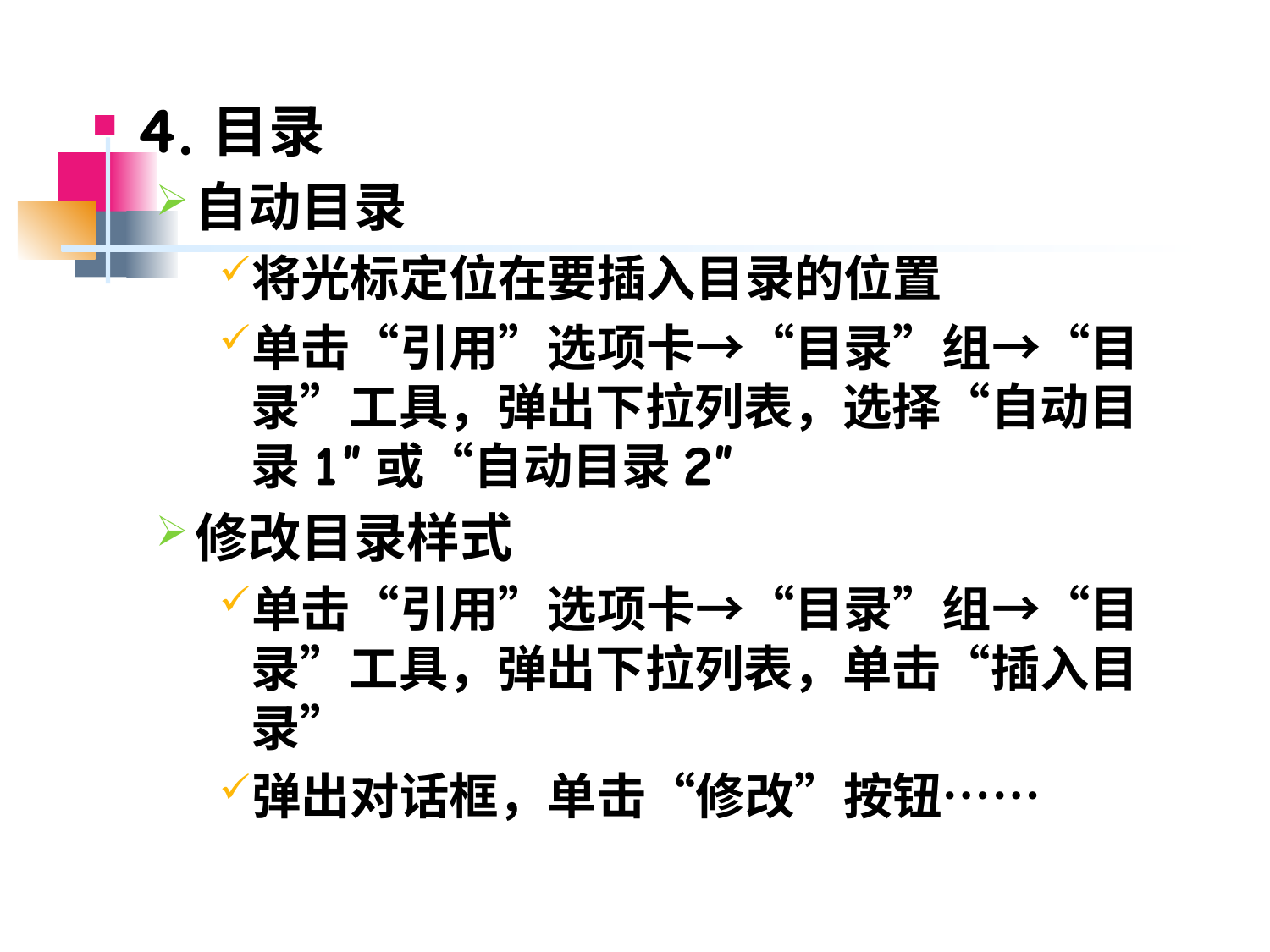

4.目录
自动目录
将光标定位在要插入目录的位置
单击“引用”选项卡→“目录”组→“目录”工具，弹出下拉列表，选择“自动目录1”或“自动目录2”
修改目录样式
单击“引用”选项卡→“目录”组→“目录”工具，弹出下拉列表，单击“插入目录”
弹出对话框，单击“修改”按钮……